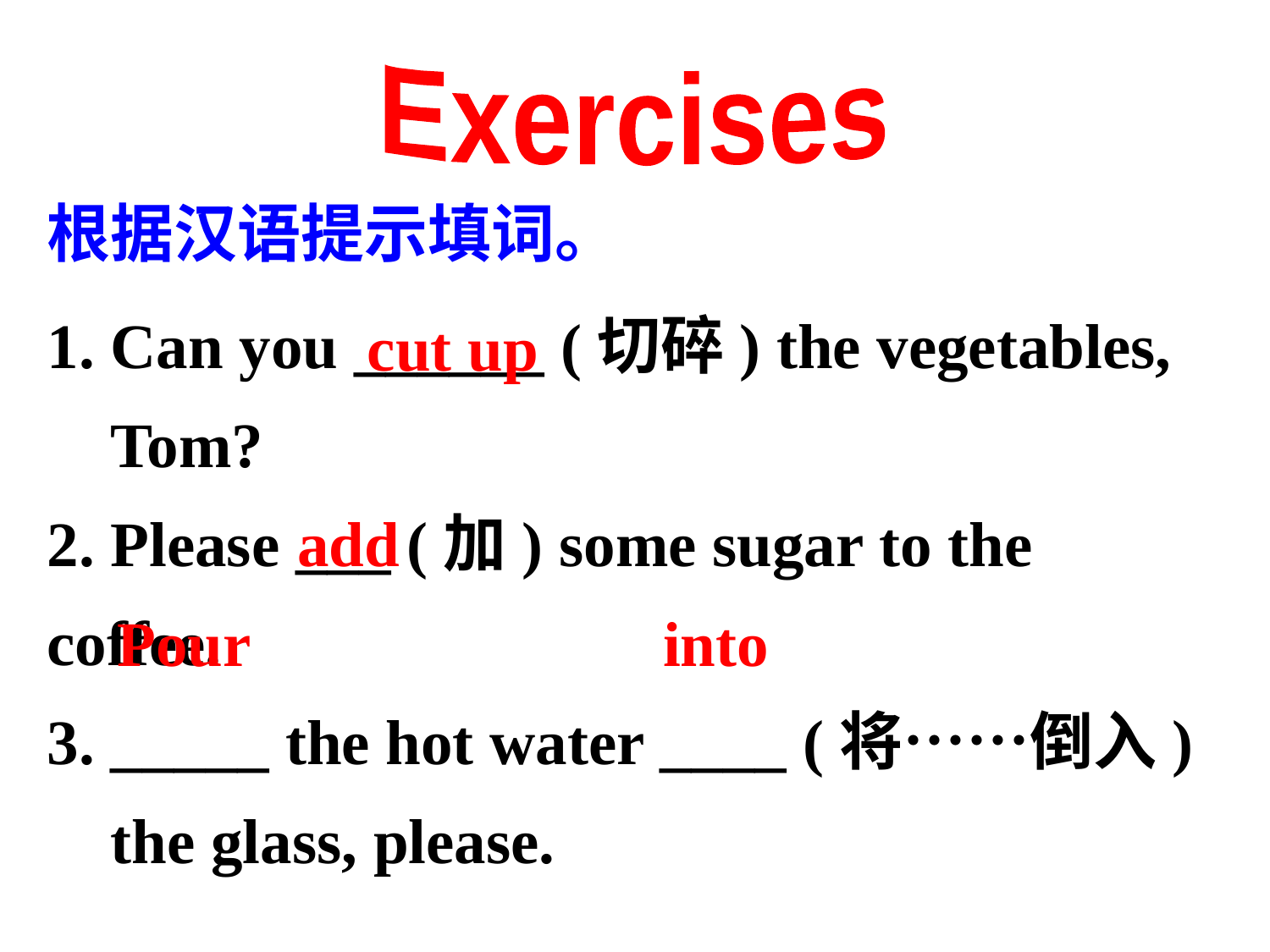

Exercises
根据汉语提示填词。
1. Can you ______ (切碎) the vegetables,
    Tom?
2. Please ___ (加) some sugar to the coffee.
3. _____ the hot water ____ (将……倒入)
    the glass, please.
cut up
add
Pour                          into